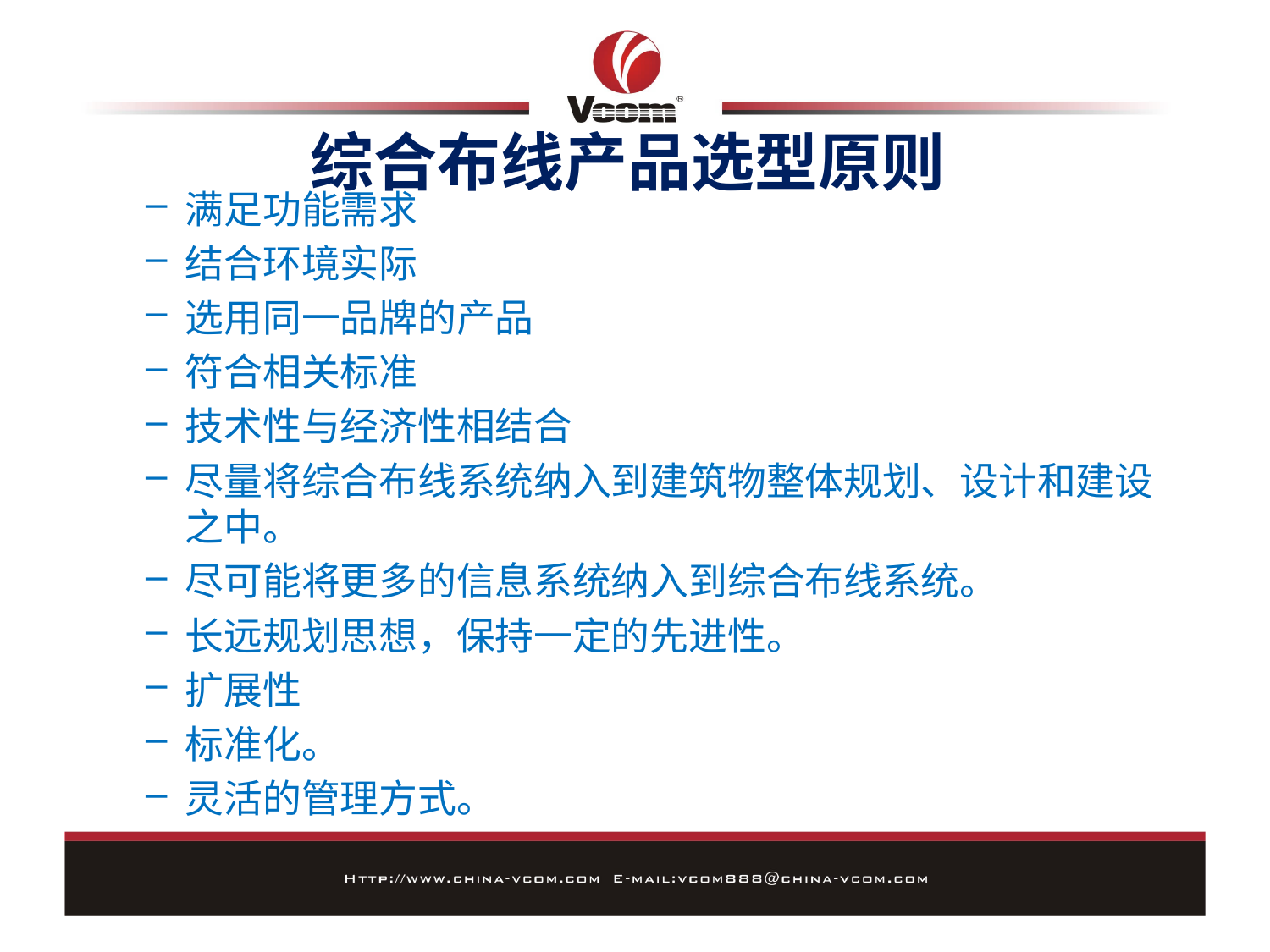

# 综合布线产品选型原则
满足功能需求
结合环境实际
选用同一品牌的产品
符合相关标准
技术性与经济性相结合
尽量将综合布线系统纳入到建筑物整体规划、设计和建设之中。
尽可能将更多的信息系统纳入到综合布线系统。
长远规划思想，保持一定的先进性。
扩展性
标准化。
灵活的管理方式。